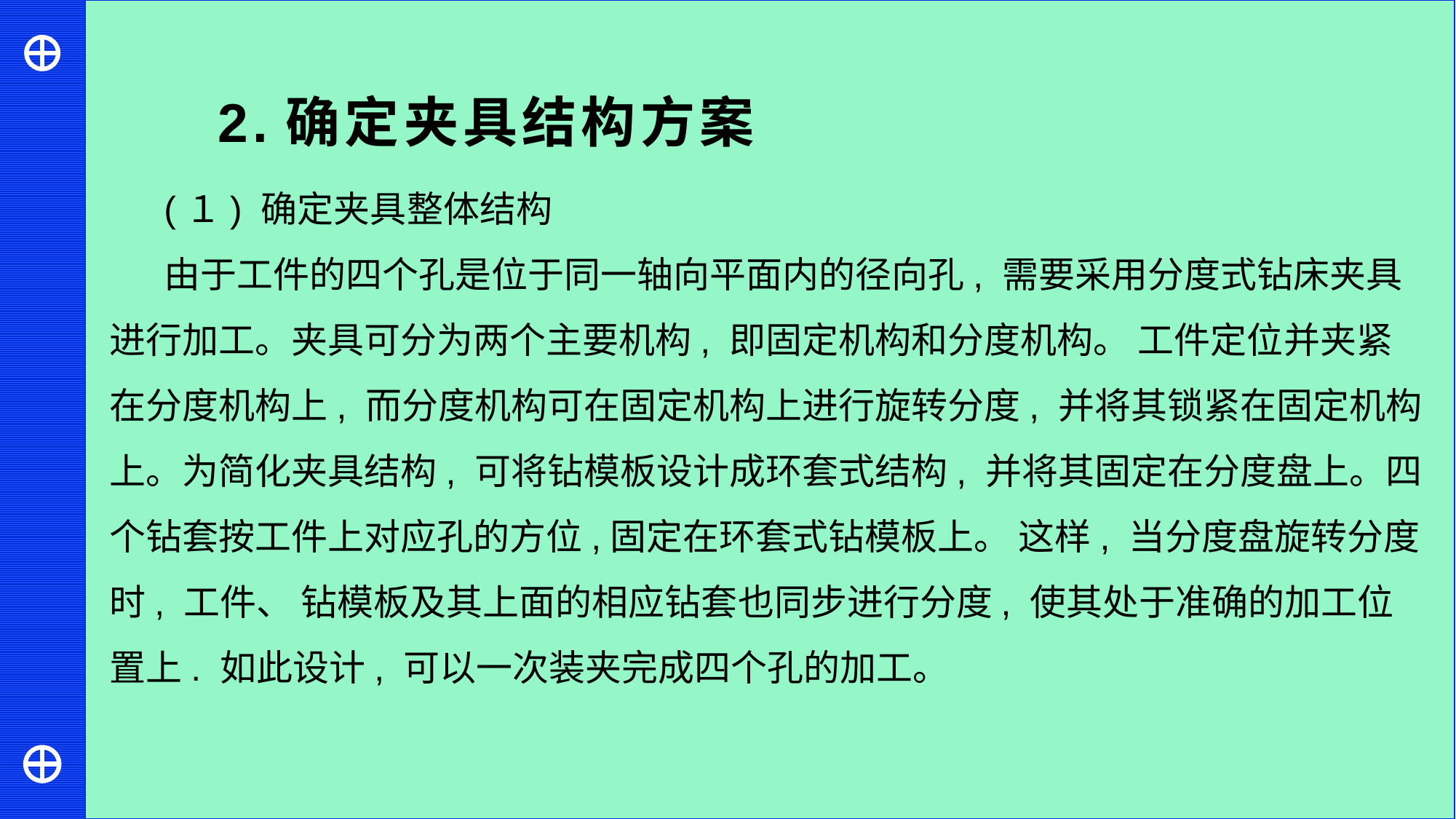

2.确定夹具结构方案
(１) 确定夹具整体结构
由于工件的四个孔是位于同一轴向平面内的径向孔, 需要采用分度式钻床夹具进行加工。夹具可分为两个主要机构, 即固定机构和分度机构。 工件定位并夹紧在分度机构上, 而分度机构可在固定机构上进行旋转分度, 并将其锁紧在固定机构上。为简化夹具结构, 可将钻模板设计成环套式结构, 并将其固定在分度盘上。四个钻套按工件上对应孔的方位,固定在环套式钻模板上。 这样, 当分度盘旋转分度时, 工件、 钻模板及其上面的相应钻套也同步进行分度, 使其处于准确的加工位置上. 如此设计, 可以一次装夹完成四个孔的加工。